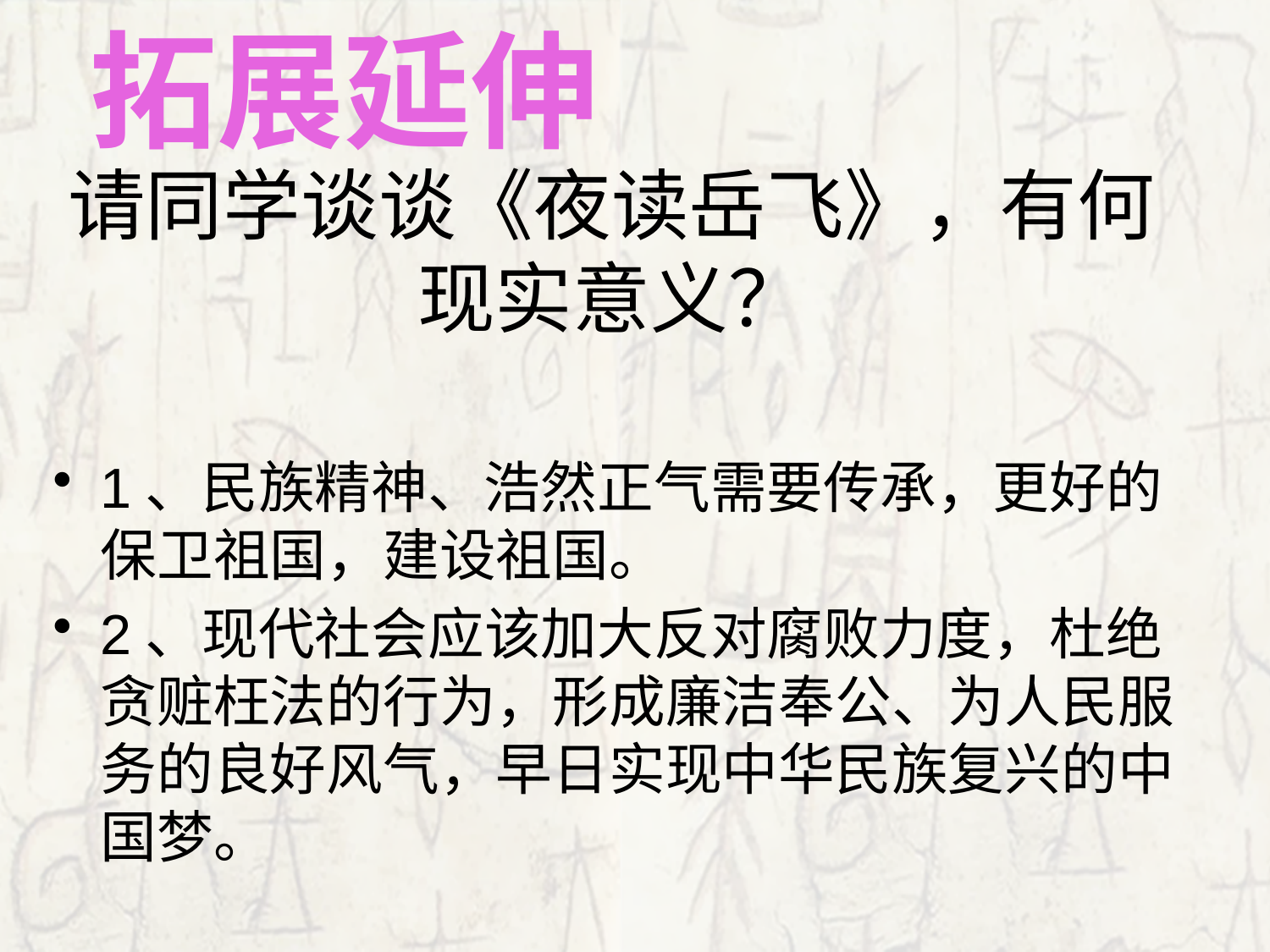

拓展延伸
# 请同学谈谈《夜读岳飞》，有何现实意义？
1、民族精神、浩然正气需要传承，更好的保卫祖国，建设祖国。
2、现代社会应该加大反对腐败力度，杜绝贪赃枉法的行为，形成廉洁奉公、为人民服务的良好风气，早日实现中华民族复兴的中国梦。